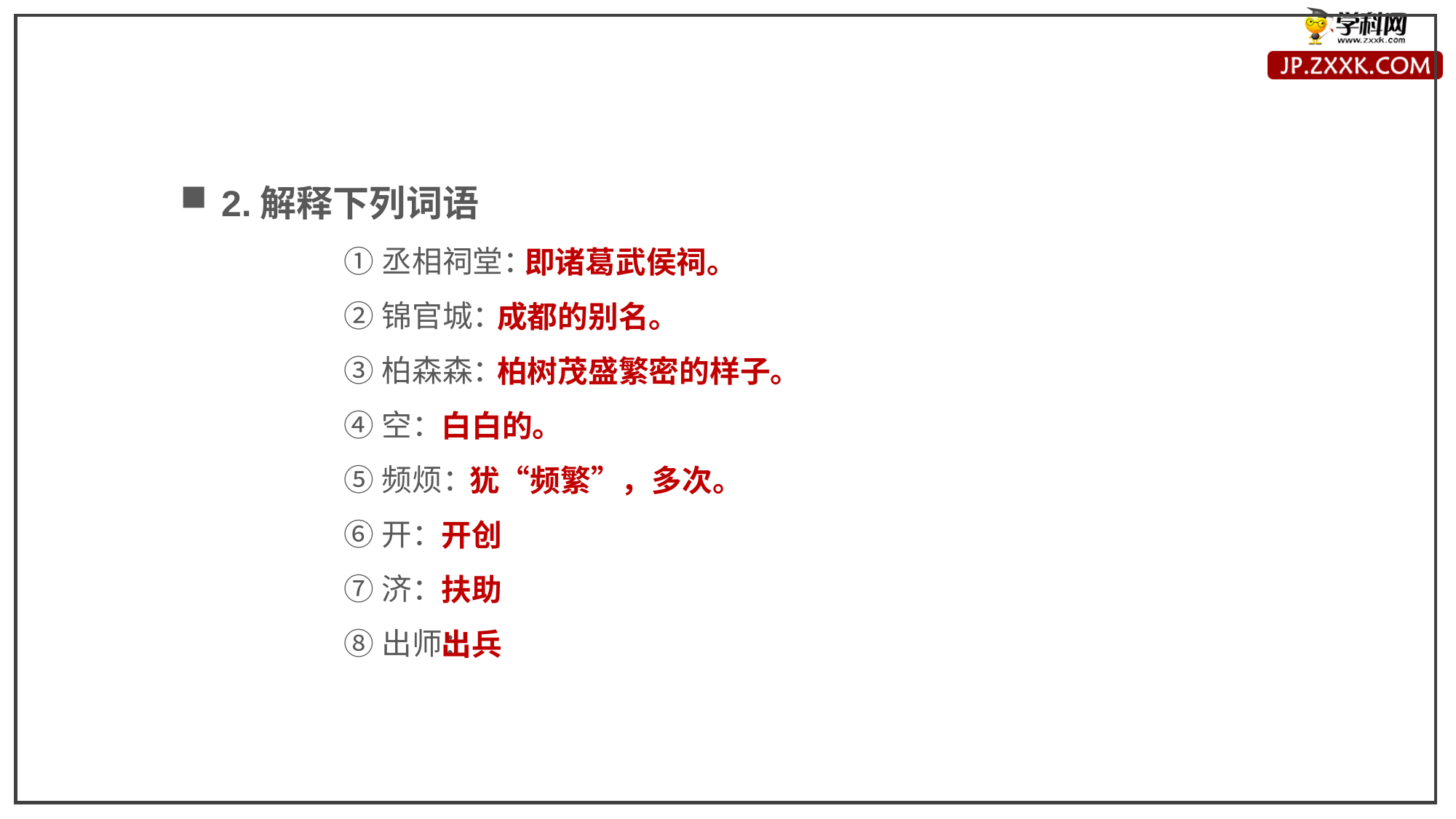

2.解释下列词语
①丞相祠堂：
②锦官城：
③柏森森：
④空：
⑤频烦：
⑥开：
⑦济：
⑧出师：
           即诸葛武侯祠。
       成都的别名。
       柏树茂盛繁密的样子。
白白的。
   犹“频繁”，多次。
开创
扶助
出兵